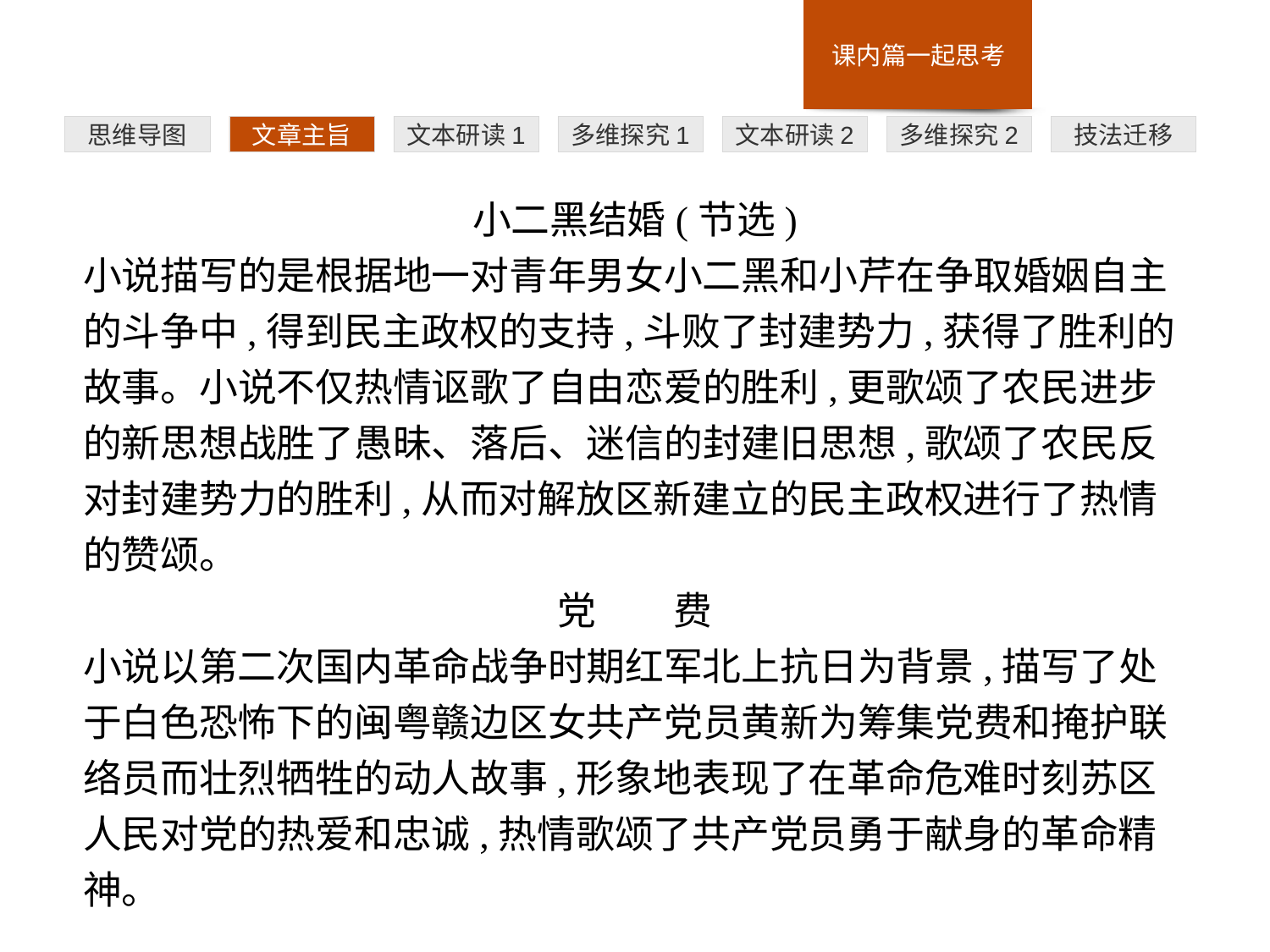

多维探究1
思维导图
文章主旨
文本研读1
文本研读2
多维探究2
技法迁移
小二黑结婚(节选)
小说描写的是根据地一对青年男女小二黑和小芹在争取婚姻自主的斗争中,得到民主政权的支持,斗败了封建势力,获得了胜利的故事。小说不仅热情讴歌了自由恋爱的胜利,更歌颂了农民进步的新思想战胜了愚昧、落后、迷信的封建旧思想,歌颂了农民反对封建势力的胜利,从而对解放区新建立的民主政权进行了热情的赞颂。
党　　费
小说以第二次国内革命战争时期红军北上抗日为背景,描写了处于白色恐怖下的闽粤赣边区女共产党员黄新为筹集党费和掩护联络员而壮烈牺牲的动人故事,形象地表现了在革命危难时刻苏区人民对党的热爱和忠诚,热情歌颂了共产党员勇于献身的革命精神。